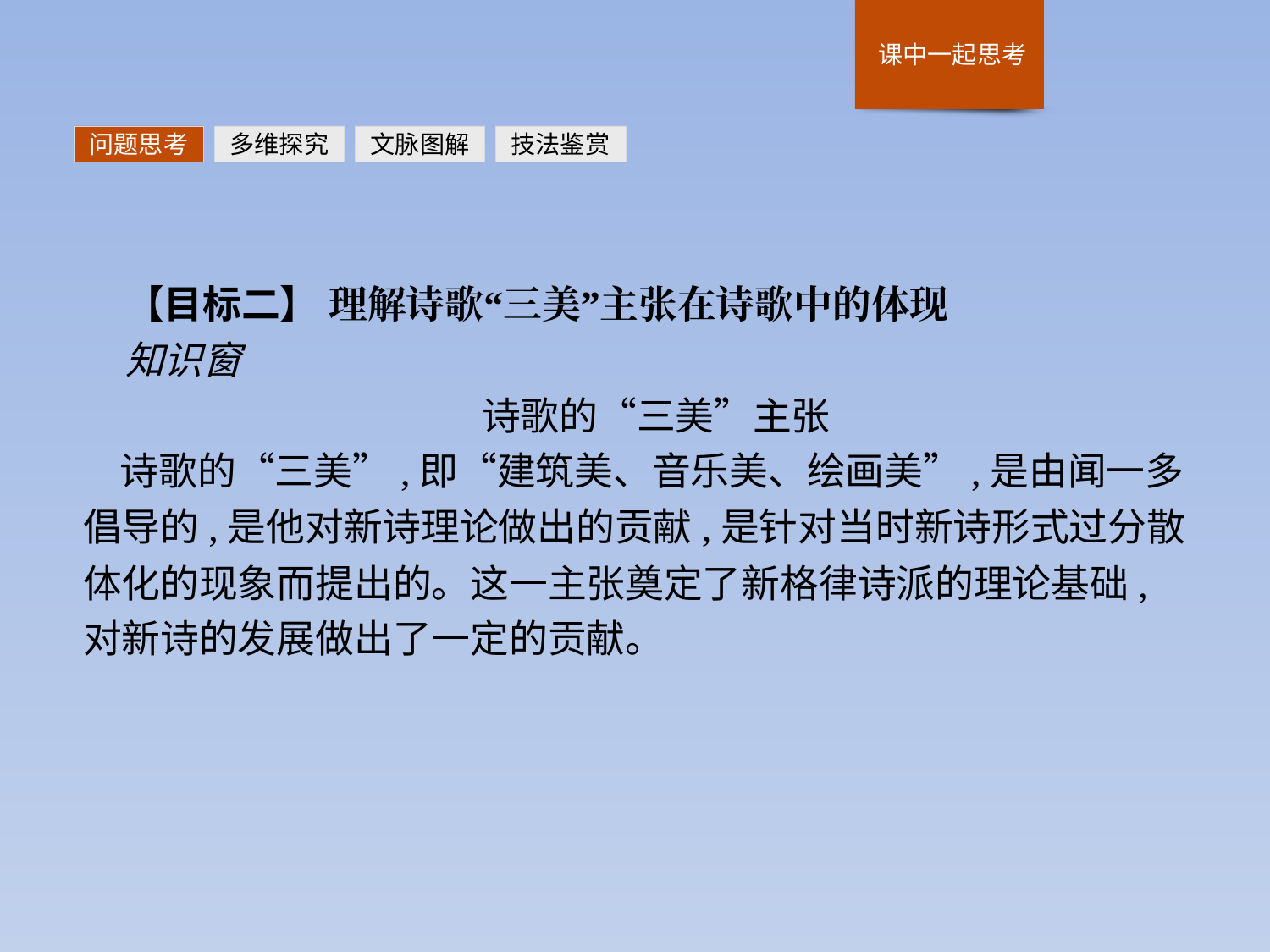

问题思考
多维探究
文脉图解
技法鉴赏
【目标二】 理解诗歌“三美”主张在诗歌中的体现
知识窗
诗歌的“三美”主张
诗歌的“三美”,即“建筑美、音乐美、绘画美”,是由闻一多倡导的,是他对新诗理论做出的贡献,是针对当时新诗形式过分散体化的现象而提出的。这一主张奠定了新格律诗派的理论基础,对新诗的发展做出了一定的贡献。